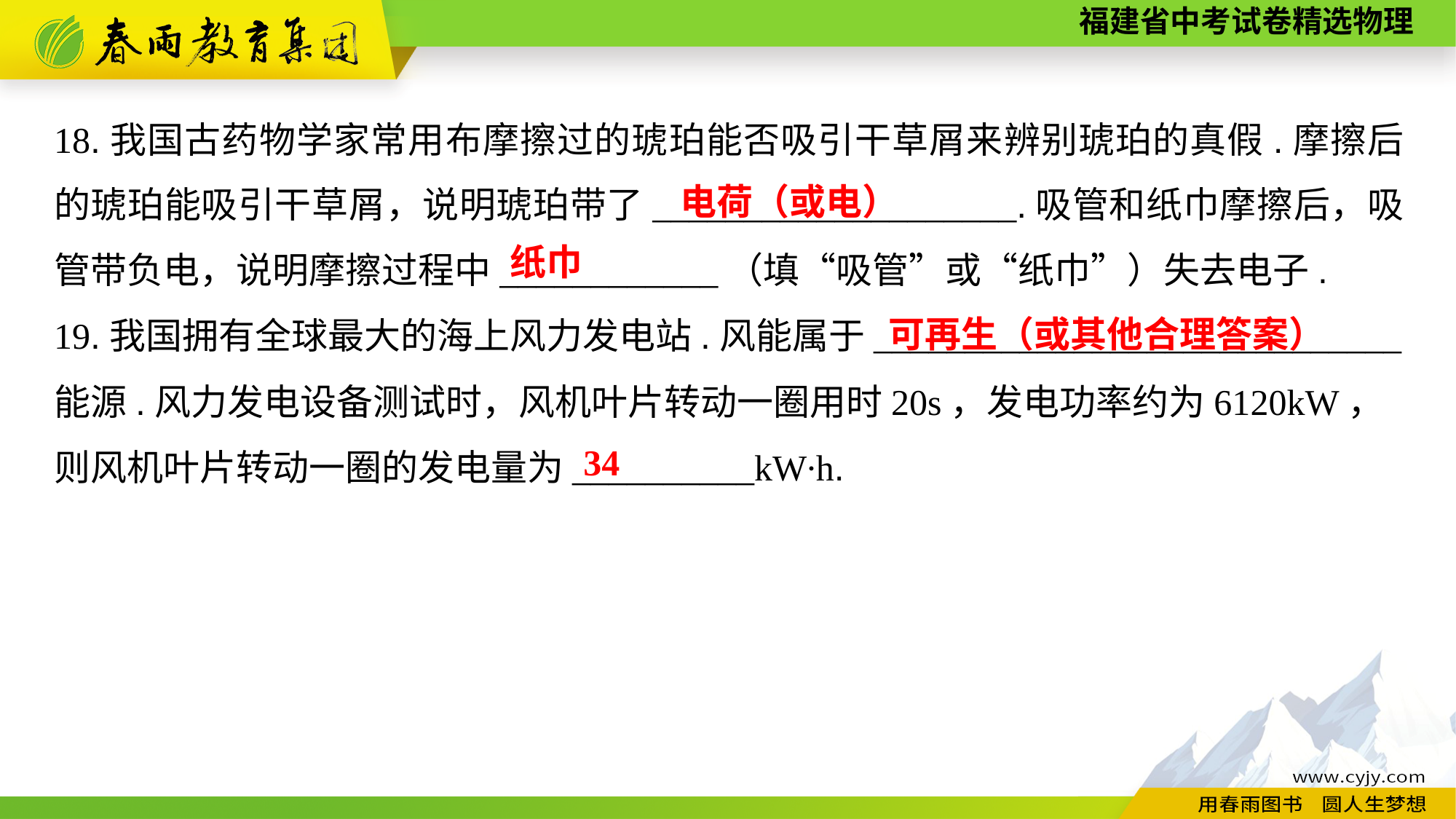

18.我国古药物学家常用布摩擦过的琥珀能否吸引干草屑来辨别琥珀的真假.摩擦后的琥珀能吸引干草屑，说明琥珀带了____________________.吸管和纸巾摩擦后，吸管带负电，说明摩擦过程中____________（填“吸管”或“纸巾”）失去电子.
19.我国拥有全球最大的海上风力发电站.风能属于_____________________________能源.风力发电设备测试时，风机叶片转动一圈用时20s，发电功率约为6120kW，则风机叶片转动一圈的发电量为__________kW∙h.
电荷（或电）
　纸巾
可再生（或其他合理答案）
34